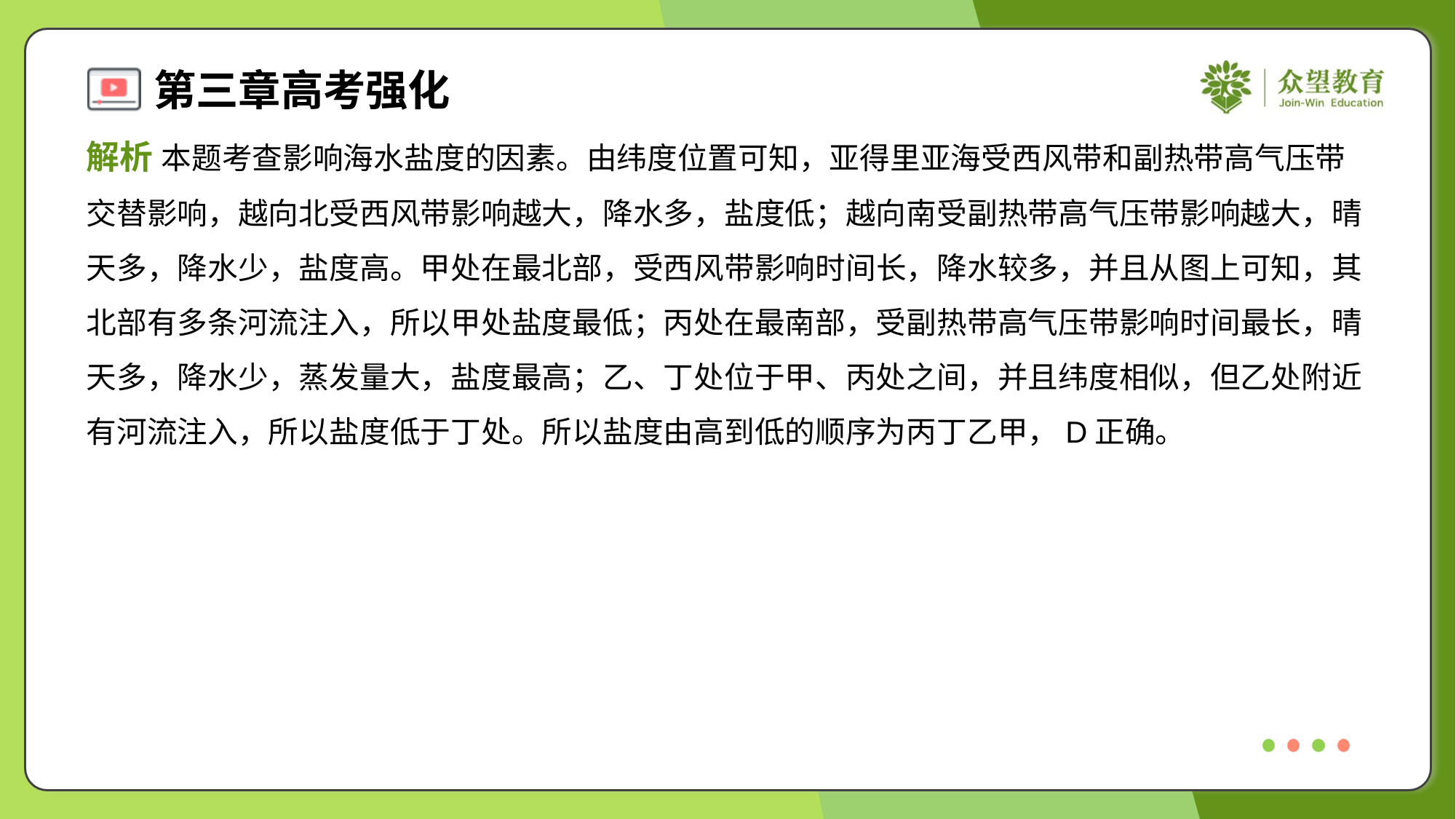

解析 本题考查影响海水盐度的因素。由纬度位置可知，亚得里亚海受西风带和副热带高气压带
交替影响，越向北受西风带影响越大，降水多，盐度低；越向南受副热带高气压带影响越大，晴
天多，降水少，盐度高。甲处在最北部，受西风带影响时间长，降水较多，并且从图上可知，其
北部有多条河流注入，所以甲处盐度最低；丙处在最南部，受副热带高气压带影响时间最长，晴
天多，降水少，蒸发量大，盐度最高；乙、丁处位于甲、丙处之间，并且纬度相似，但乙处附近
有河流注入，所以盐度低于丁处。所以盐度由高到低的顺序为丙丁乙甲，D正确。